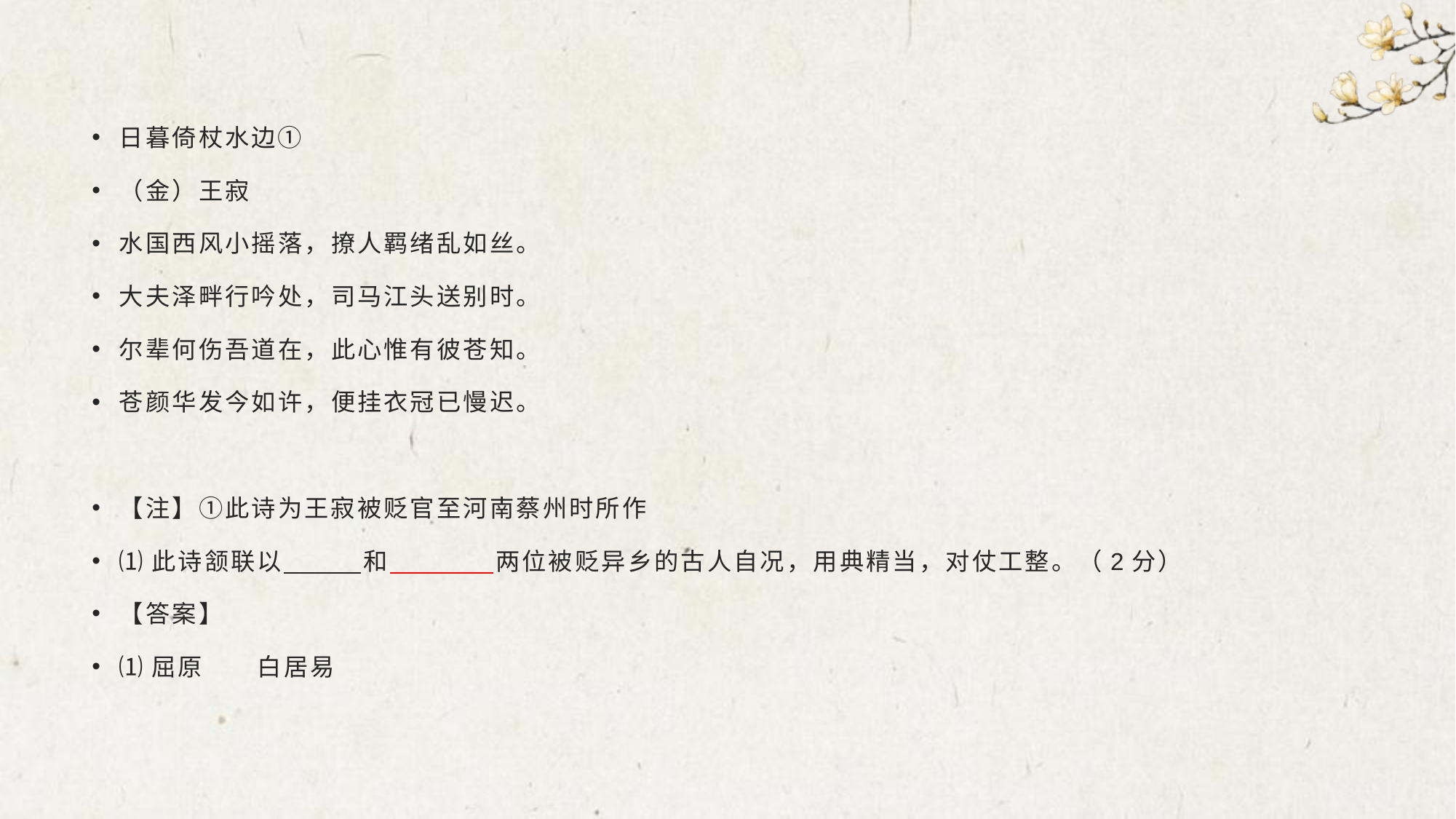

#
日暮倚杖水边①
（金）王寂
水国西风小摇落，撩人羁绪乱如丝。
大夫泽畔行吟处，司马江头送别时。
尔辈何伤吾道在，此心惟有彼苍知。
苍颜华发今如许，便挂衣冠已慢迟。

【注】①此诗为王寂被贬官至河南蔡州时所作
⑴此诗颔联以　　　和　　　　两位被贬异乡的古人自况，用典精当，对仗工整。（2分）
【答案】
⑴屈原　　白居易